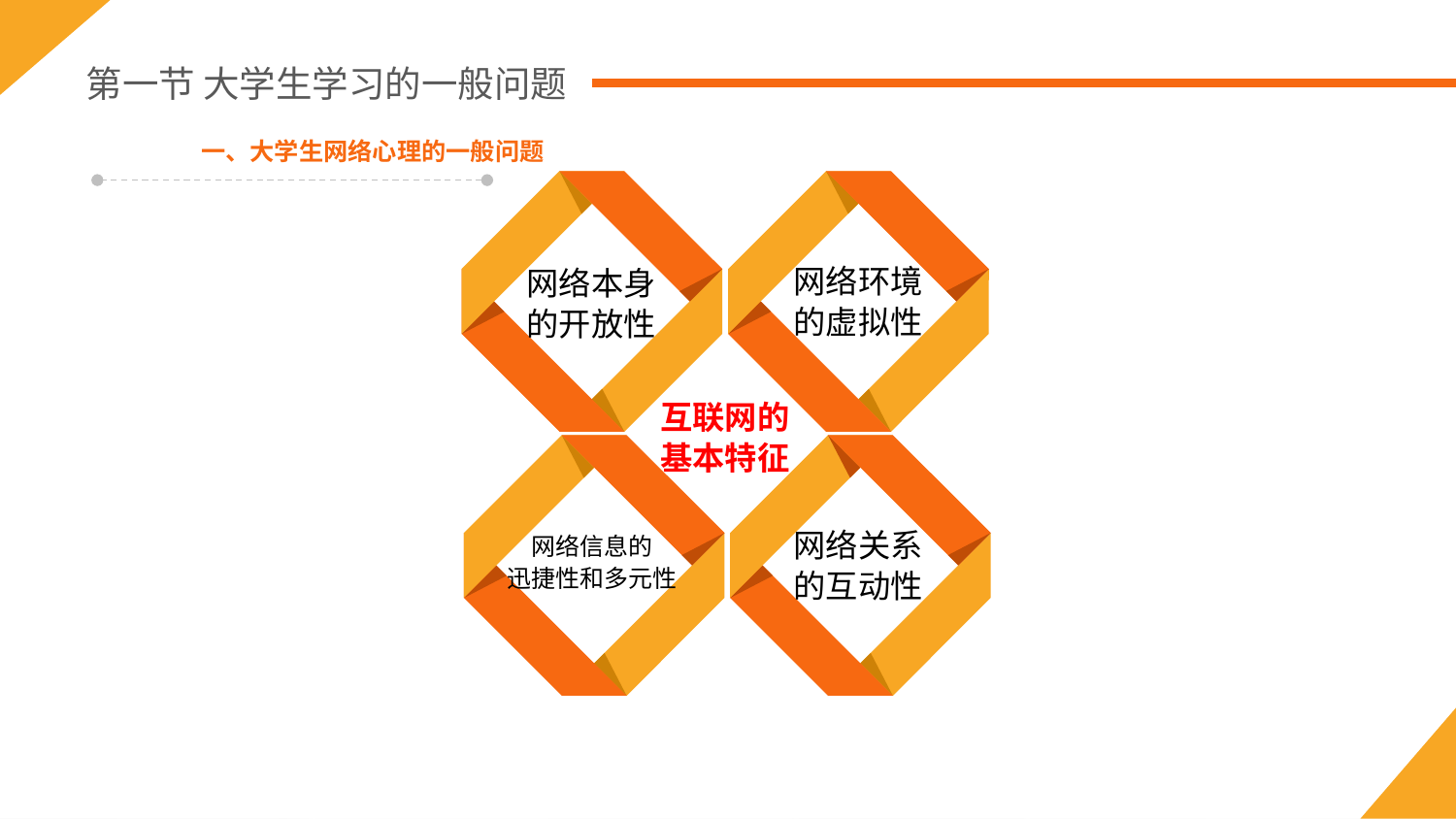

第一节 大学生学习的一般问题
一、大学生网络心理的一般问题

网络本身
的开放性
网络环境
的虚拟性
互联网的
基本特征
网络关系
的互动性
网络信息的
迅捷性和多元性